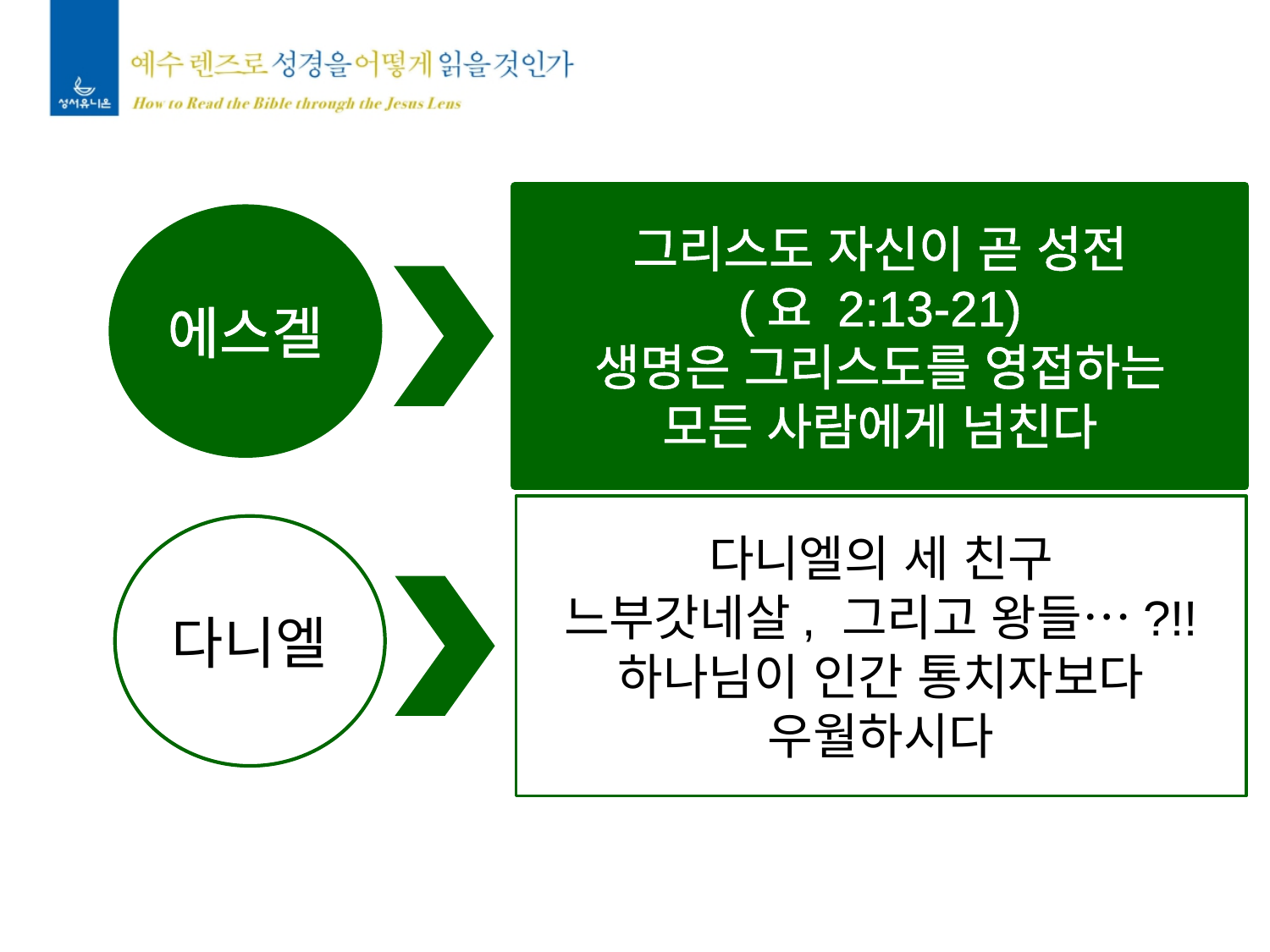

그리스도 자신이 곧 성전
(요 2:13-21)
생명은 그리스도를 영접하는
모든 사람에게 넘친다
에스겔

다니엘의 세 친구
느부갓네살, 그리고 왕들…?!!
하나님이 인간 통치자보다
우월하시다
다니엘